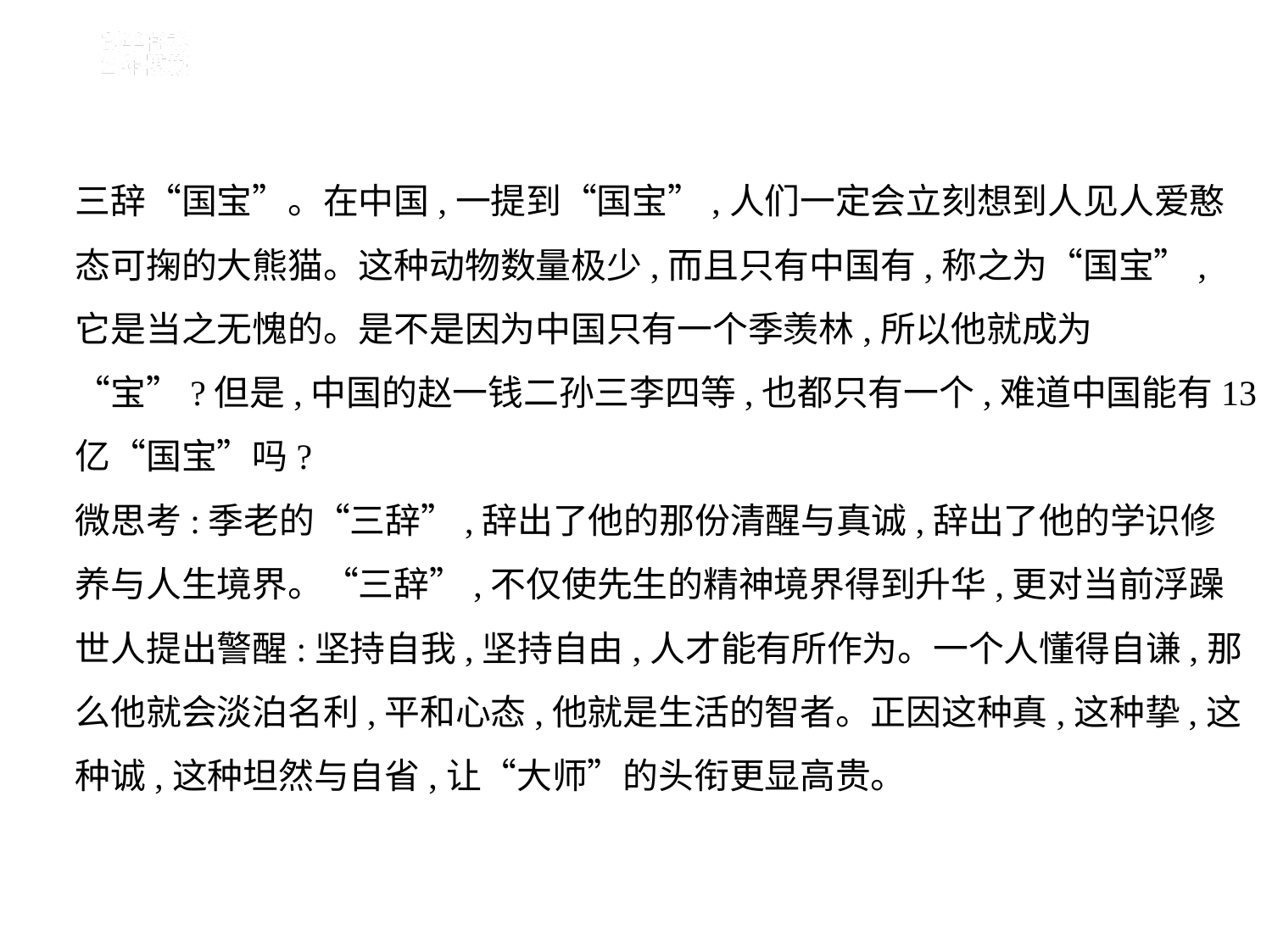

三辞“国宝”。在中国,一提到“国宝”,人们一定会立刻想到人见人爱憨
态可掬的大熊猫。这种动物数量极少,而且只有中国有,称之为“国宝”,
它是当之无愧的。是不是因为中国只有一个季羡林,所以他就成为
“宝”?但是,中国的赵一钱二孙三李四等,也都只有一个,难道中国能有13
亿“国宝”吗?
微思考:季老的“三辞”,辞出了他的那份清醒与真诚,辞出了他的学识修
养与人生境界。“三辞”,不仅使先生的精神境界得到升华,更对当前浮躁
世人提出警醒:坚持自我,坚持自由,人才能有所作为。一个人懂得自谦,那
么他就会淡泊名利,平和心态,他就是生活的智者。正因这种真,这种挚,这
种诚,这种坦然与自省,让“大师”的头衔更显高贵。